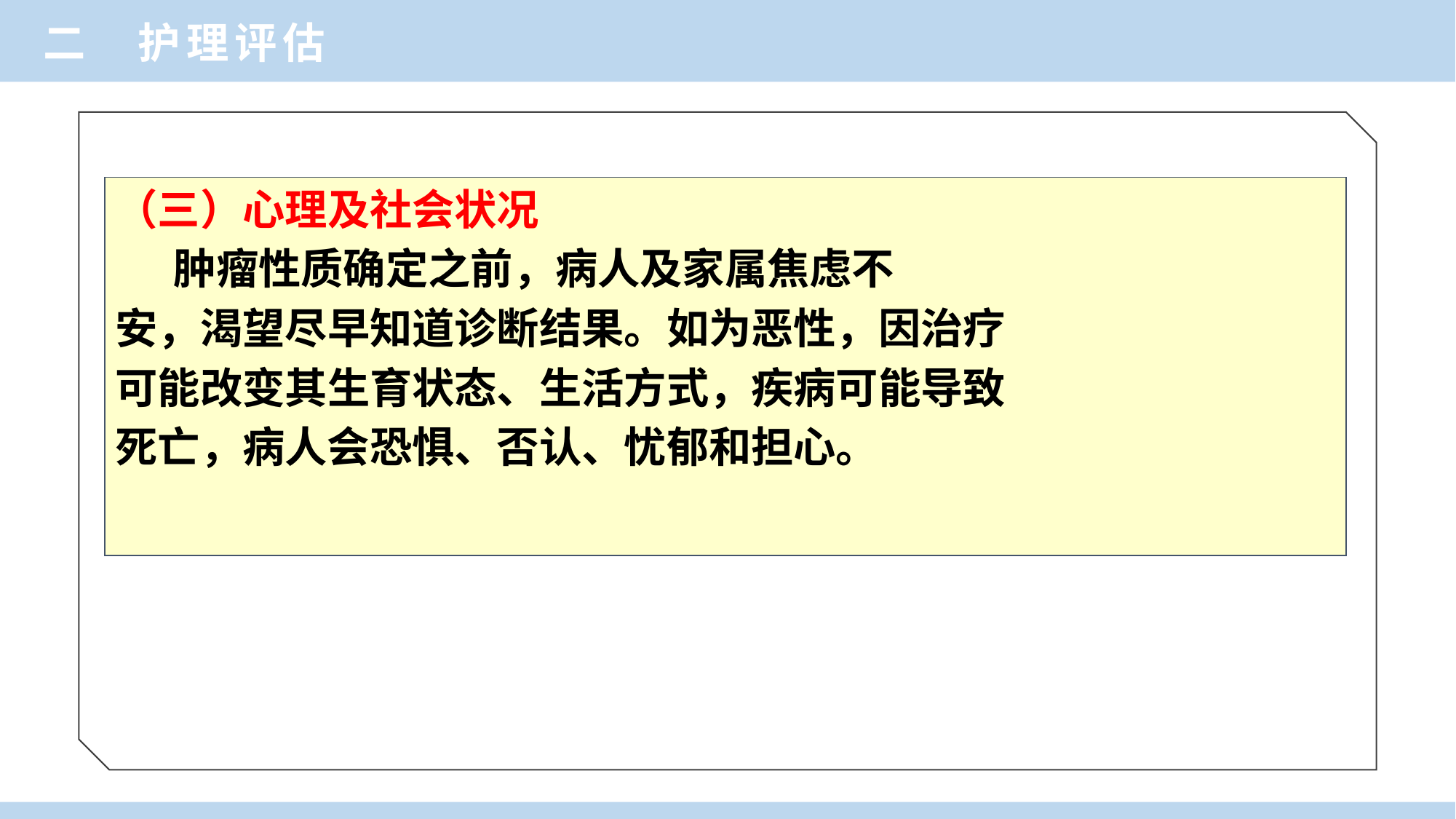

二   护理评估

（三）心理及社会状况
     肿瘤性质确定之前，病人及家属焦虑不
安，渴望尽早知道诊断结果。如为恶性，因治疗
可能改变其生育状态、生活方式，疾病可能导致
死亡，病人会恐惧、否认、忧郁和担心。